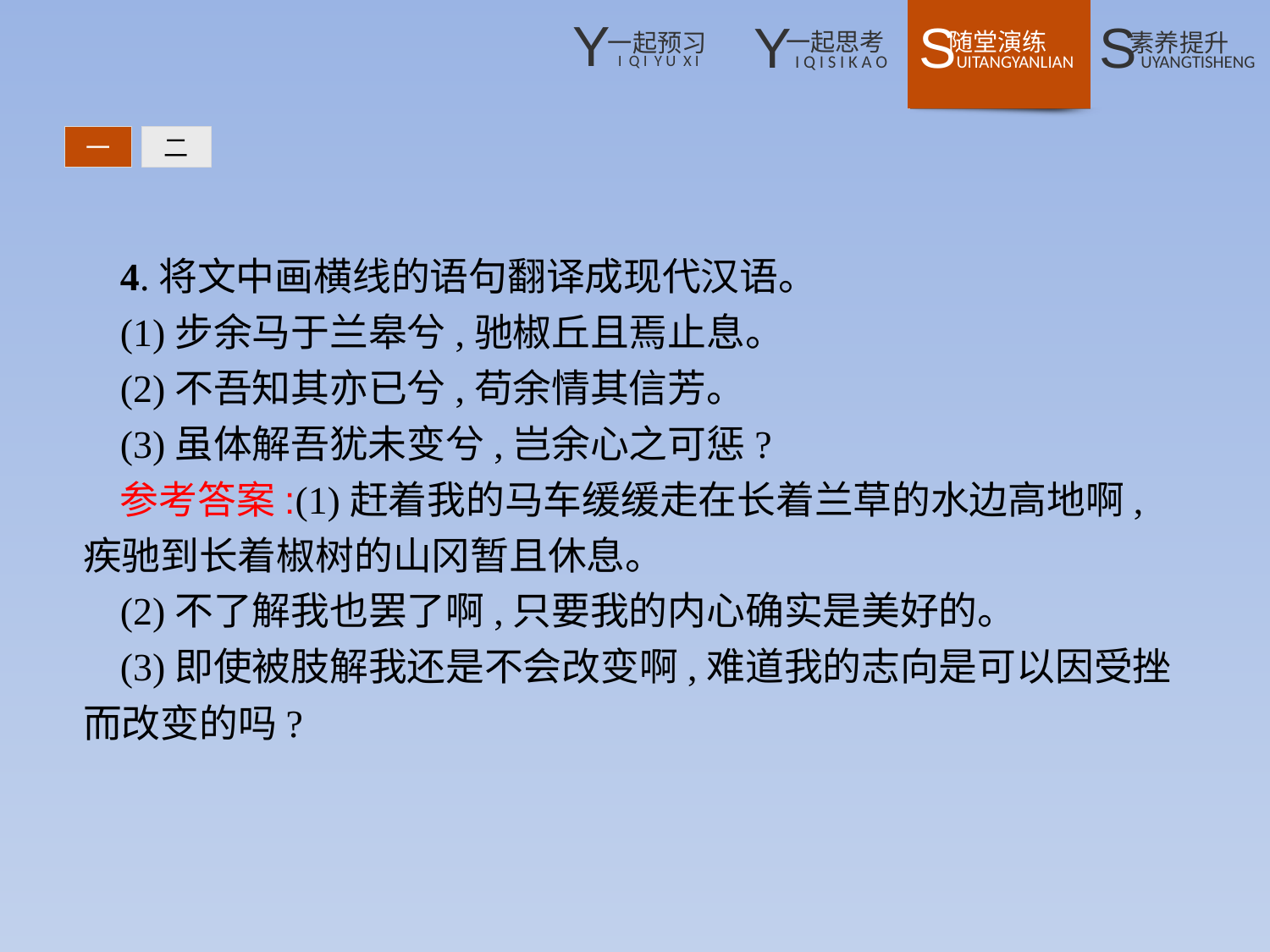

一
二
4.将文中画横线的语句翻译成现代汉语。
(1)步余马于兰皋兮,驰椒丘且焉止息。
(2)不吾知其亦已兮,苟余情其信芳。
(3)虽体解吾犹未变兮,岂余心之可惩?
参考答案:(1)赶着我的马车缓缓走在长着兰草的水边高地啊,疾驰到长着椒树的山冈暂且休息。
(2)不了解我也罢了啊,只要我的内心确实是美好的。
(3)即使被肢解我还是不会改变啊,难道我的志向是可以因受挫而改变的吗?